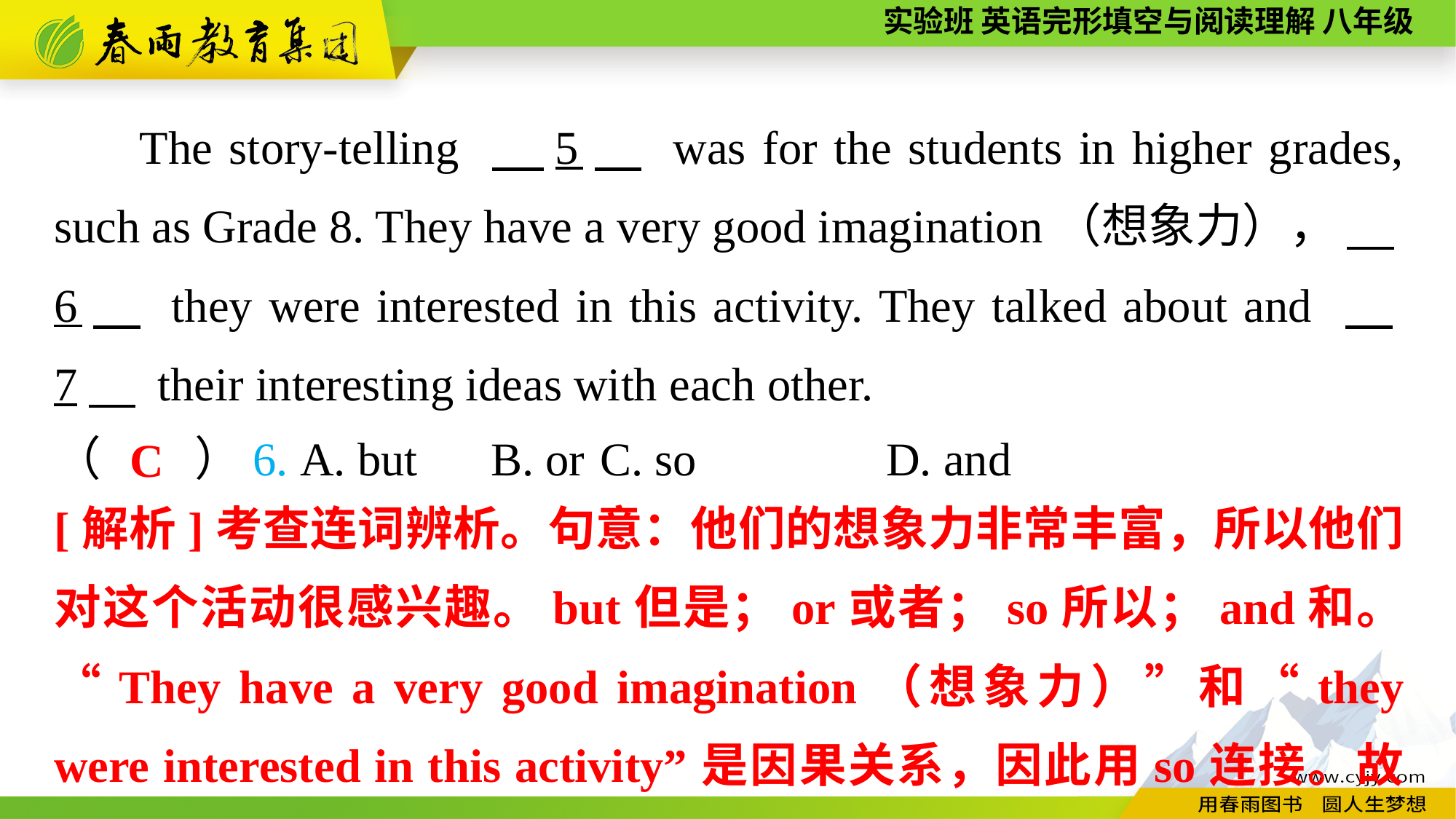

The story-telling 　5　 was for the students in higher grades, such as Grade 8. They have a very good imagination（想象力）， 　6　 they were interested in this activity. They talked about and 　7　 their interesting ideas with each other.
（　　）6. A. but	B. or	C. so	               D. and
C
[解析]考查连词辨析。句意：他们的想象力非常丰富，所以他们对这个活动很感兴趣。but但是；or或者；so所以；and和。“They have a very good imagination（想象力）”和“they were interested in this activity”是因果关系，因此用so连接。故选C。